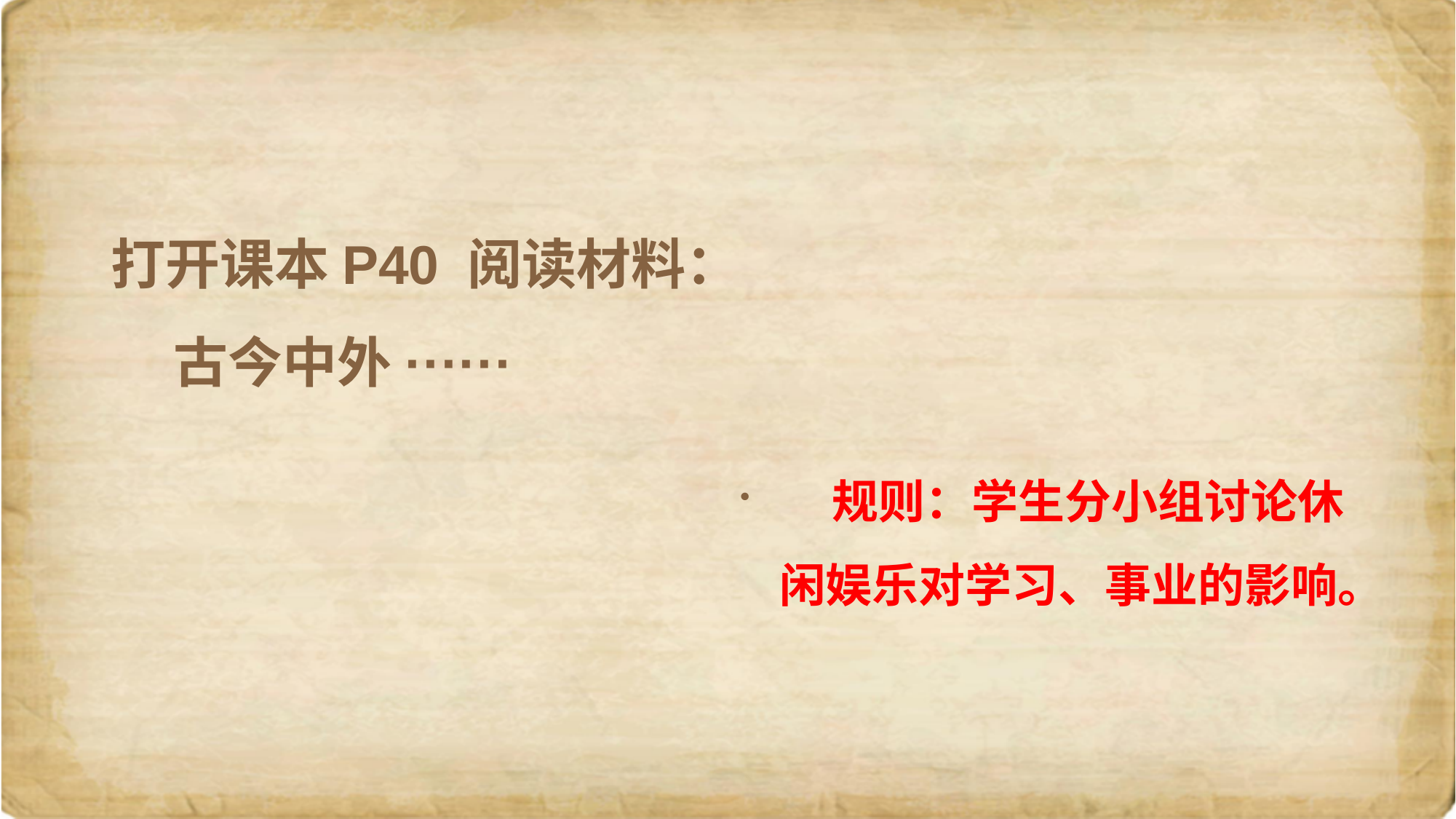

打开课本P40 阅读材料：
    古今中外······

       规则：学生分小组讨论休闲娱乐对学习、事业的影响。